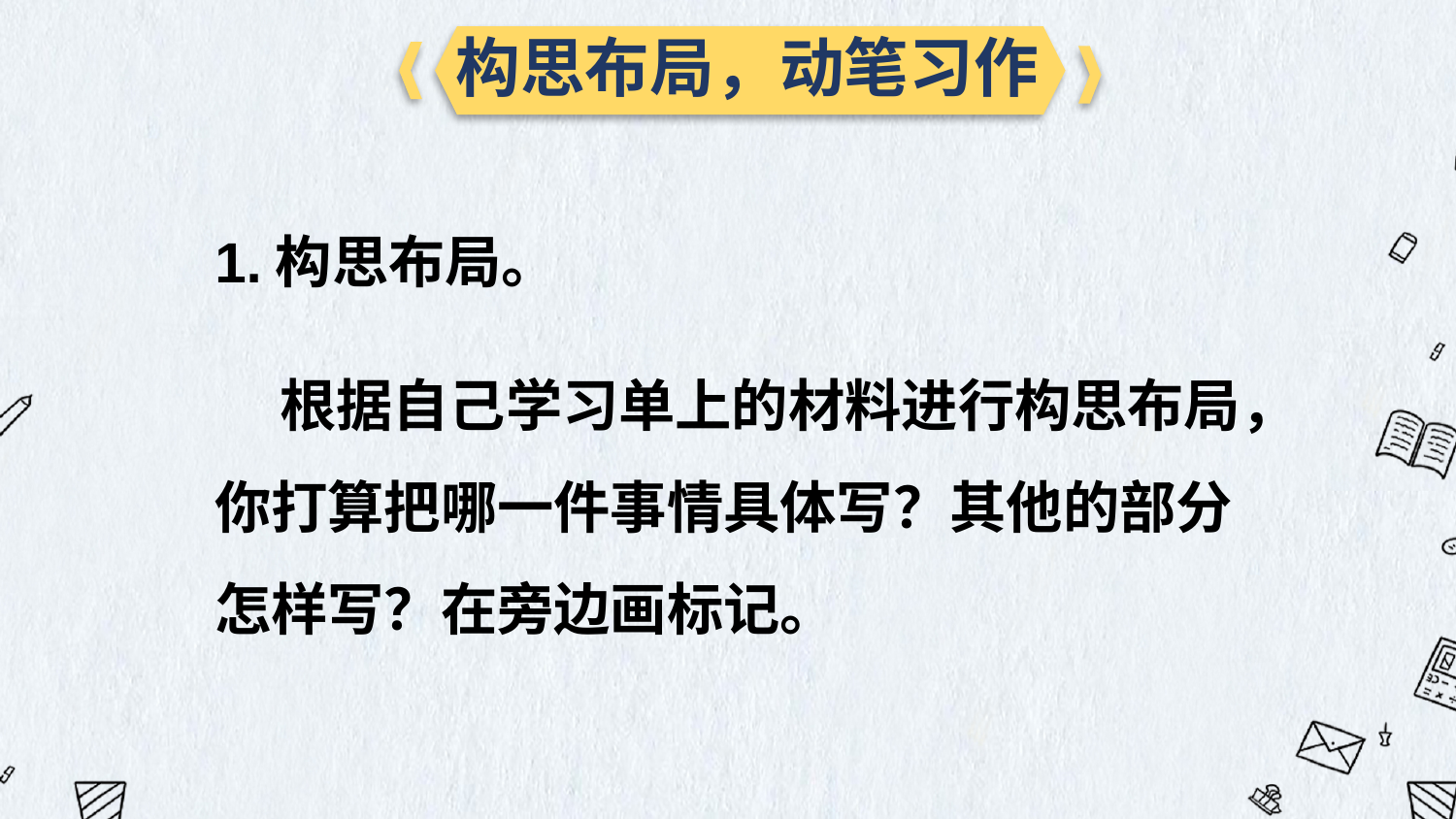

构思布局，动笔习作
1.构思布局。
    根据自己学习单上的材料进行构思布局，你打算把哪一件事情具体写？其他的部分怎样写？在旁边画标记。